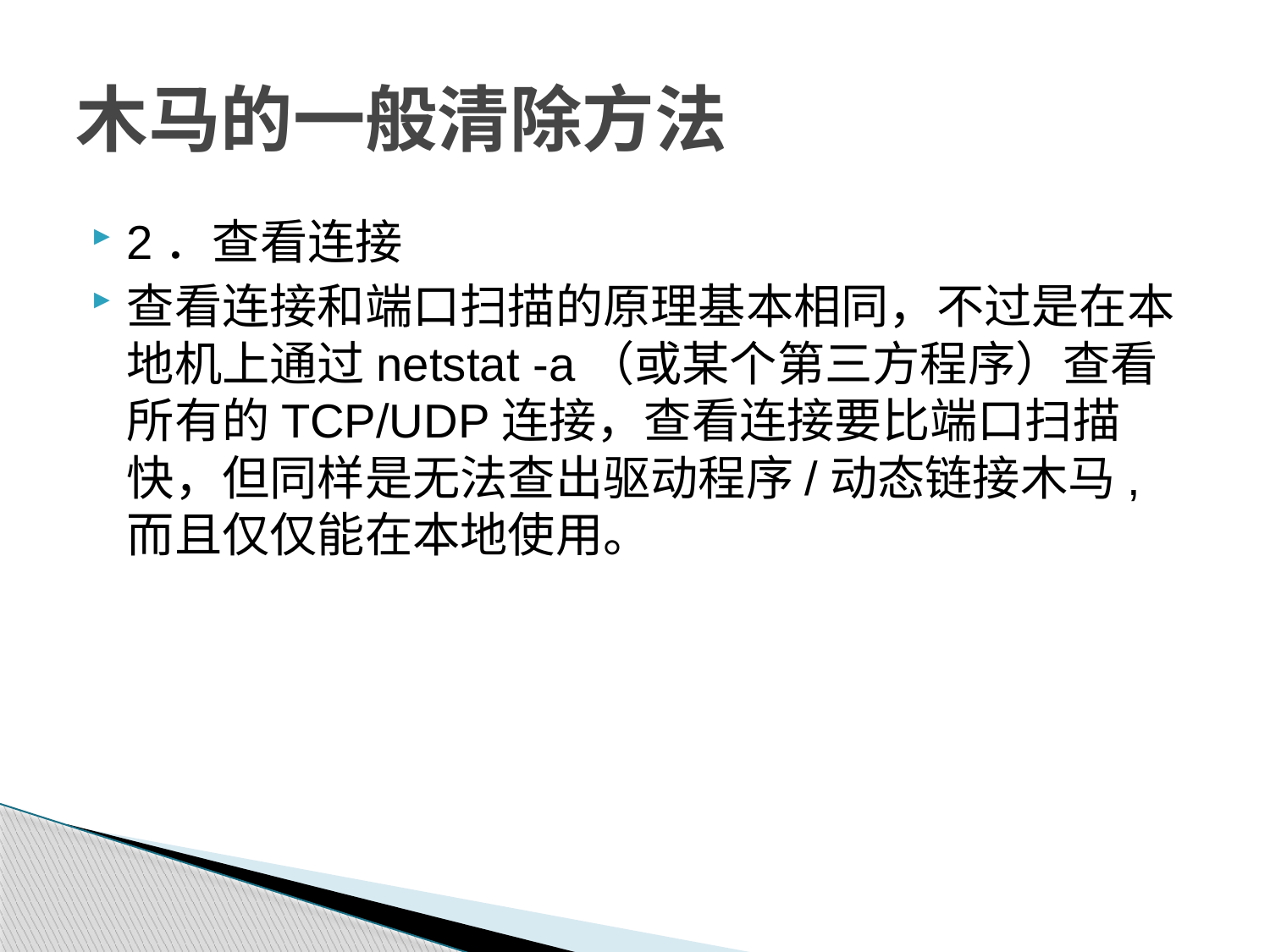

# 木马的一般清除方法
2．查看连接
查看连接和端口扫描的原理基本相同，不过是在本地机上通过netstat -a（或某个第三方程序）查看所有的TCP/UDP连接，查看连接要比端口扫描快，但同样是无法查出驱动程序/动态链接木马,而且仅仅能在本地使用。